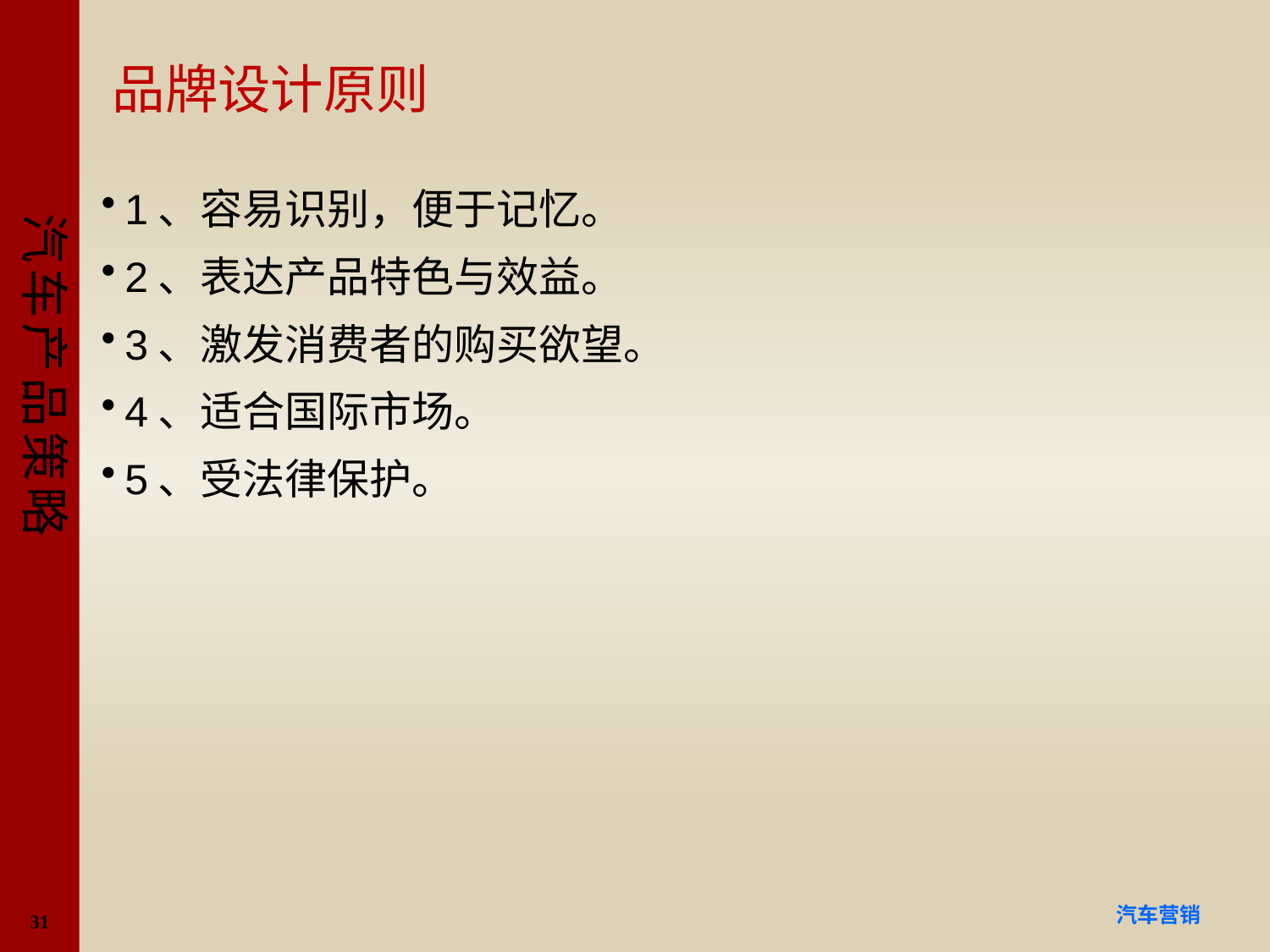

# 品牌设计原则
1、容易识别，便于记忆。
2、表达产品特色与效益。
3、激发消费者的购买欲望。
4、适合国际市场。
5、受法律保护。

31